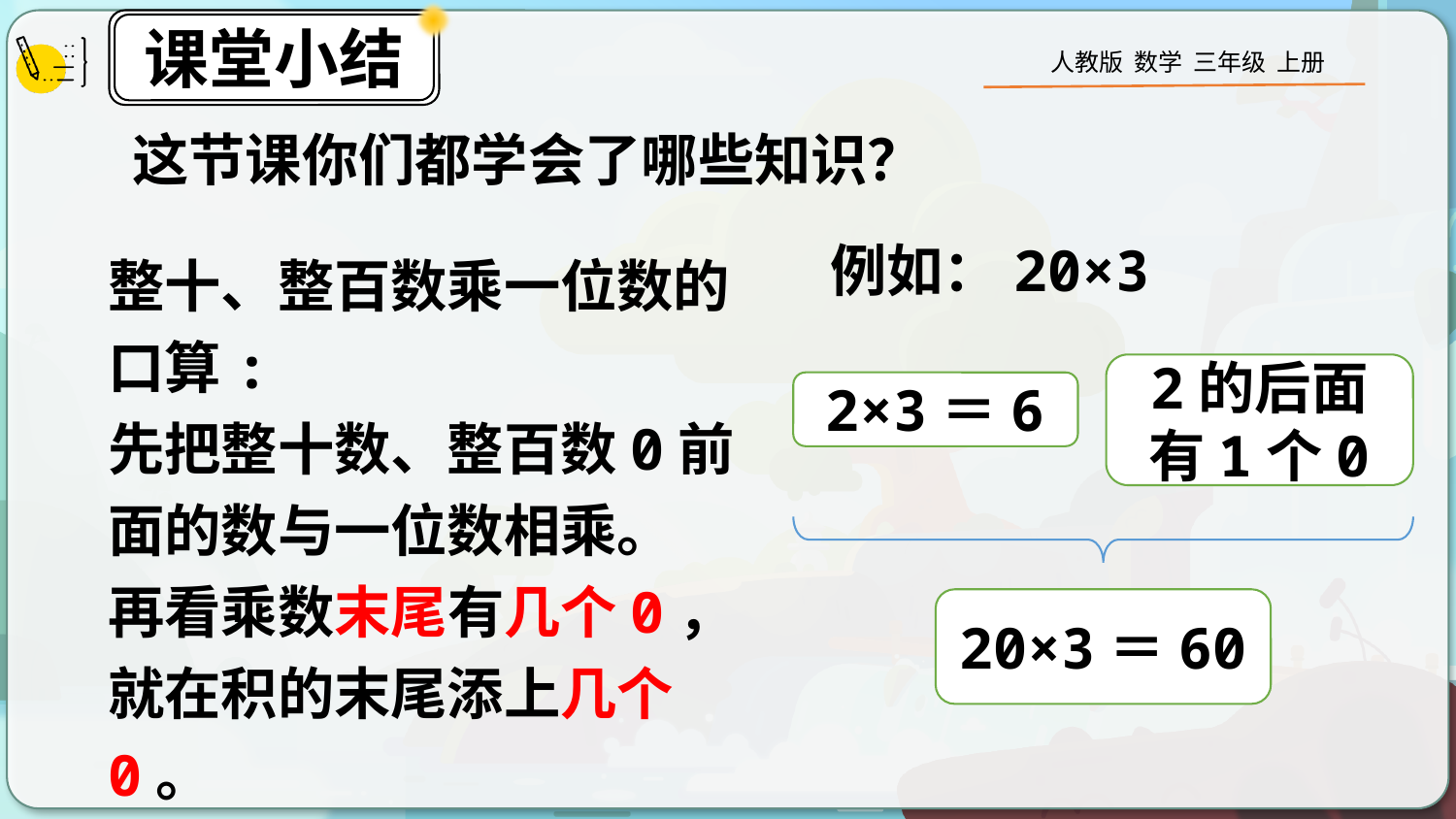

这节课你们都学会了哪些知识？

整十、整百数乘一位数的口算:
先把整十数、整百数0前面的数与一位数相乘。
再看乘数末尾有几个0，就在积的末尾添上几个0。
例如：20×3
2的后面有1个0
2×3＝6
20×3＝60